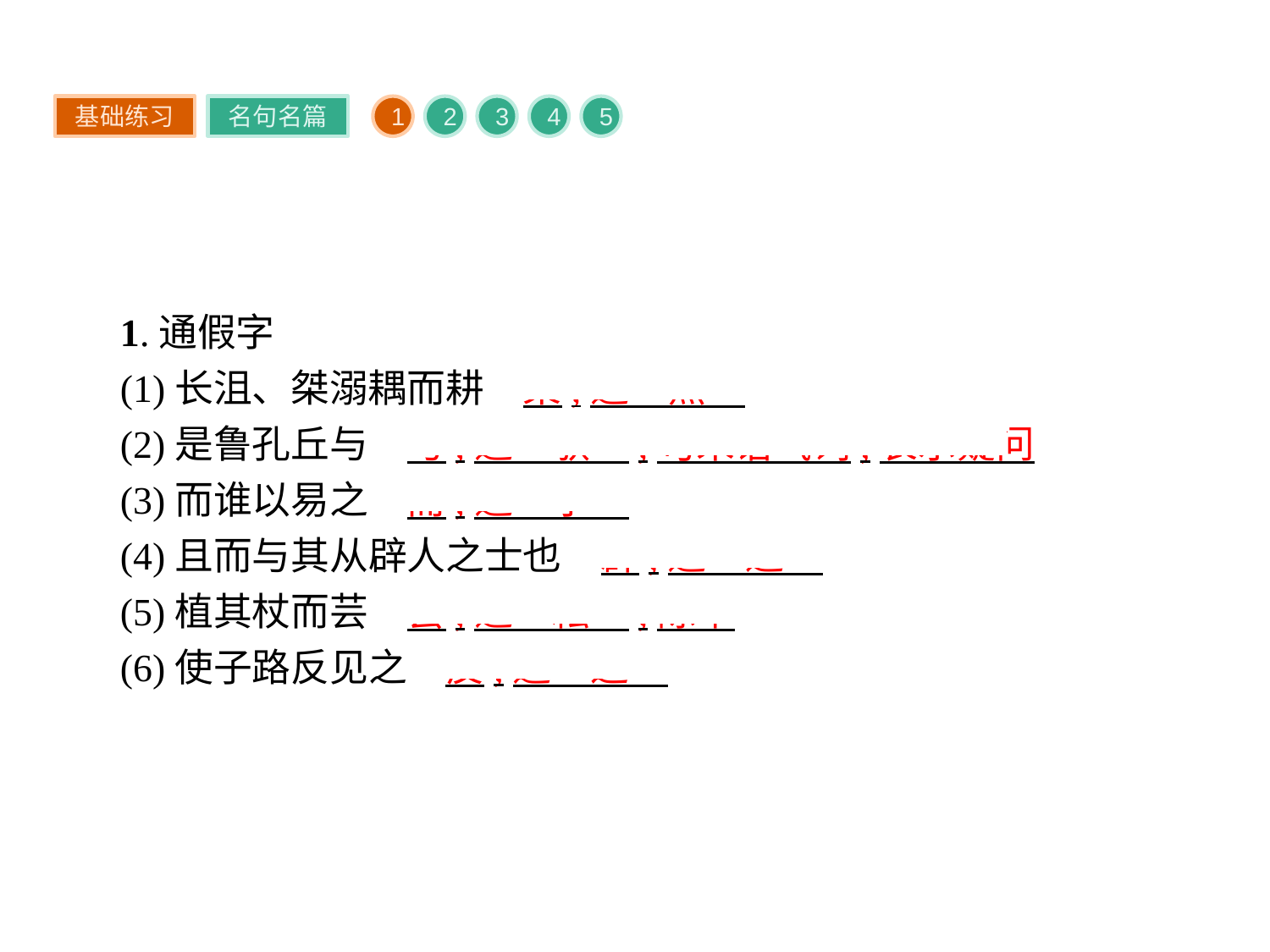

基础练习
名句名篇
1
2
3
4
5
1.通假字
(1)长沮、桀溺耦而耕　桀,通“杰”
(2)是鲁孔丘与　与,通“欤”,句末语气词,表示疑问
(3)而谁以易之　而,通“尔”
(4)且而与其从辟人之士也　辟,通“避”
(5)植其杖而芸　芸,通“耘”,除草
(6)使子路反见之　反,通“返”